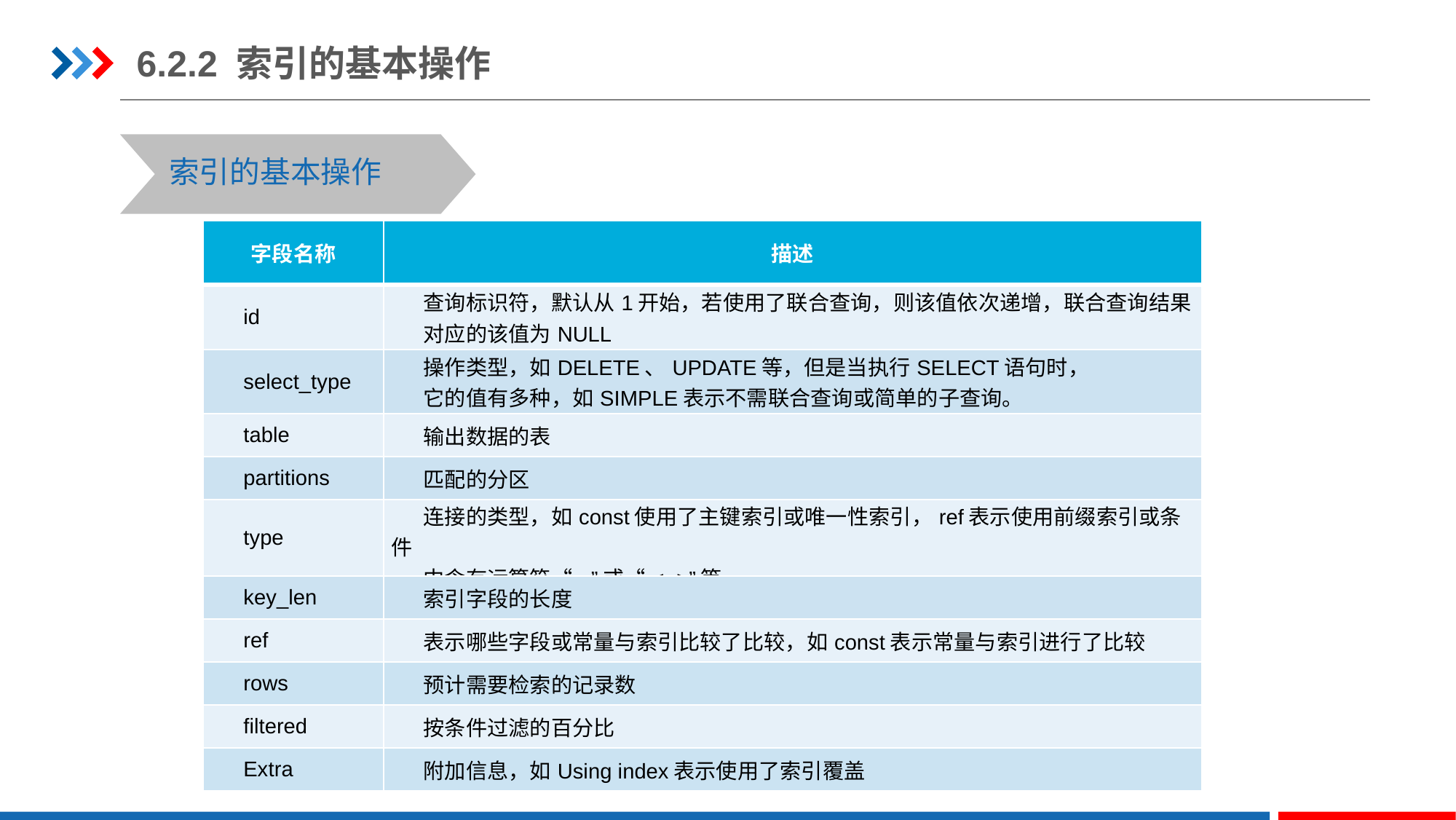

6.2.2 索引的基本操作

索引的基本操作

| 字段名称 | 描述 |
| --- | --- |
| id | 查询标识符，默认从1开始，若使用了联合查询，则该值依次递增，联合查询结果 对应的该值为NULL |
| select\_type | 操作类型，如DELETE、UPDATE等，但是当执行SELECT语句时， 它的值有多种，如SIMPLE表示不需联合查询或简单的子查询。 |
| table | 输出数据的表 |
| partitions | 匹配的分区 |
| type | 连接的类型，如const使用了主键索引或唯一性索引，ref表示使用前缀索引或条件 中含有运算符“=”或“<=>”等 |
| key\_len | 索引字段的长度 |
| ref | 表示哪些字段或常量与索引比较了比较，如const表示常量与索引进行了比较 |
| rows | 预计需要检索的记录数 |
| filtered | 按条件过滤的百分比 |
| Extra | 附加信息，如Using index表示使用了索引覆盖 |